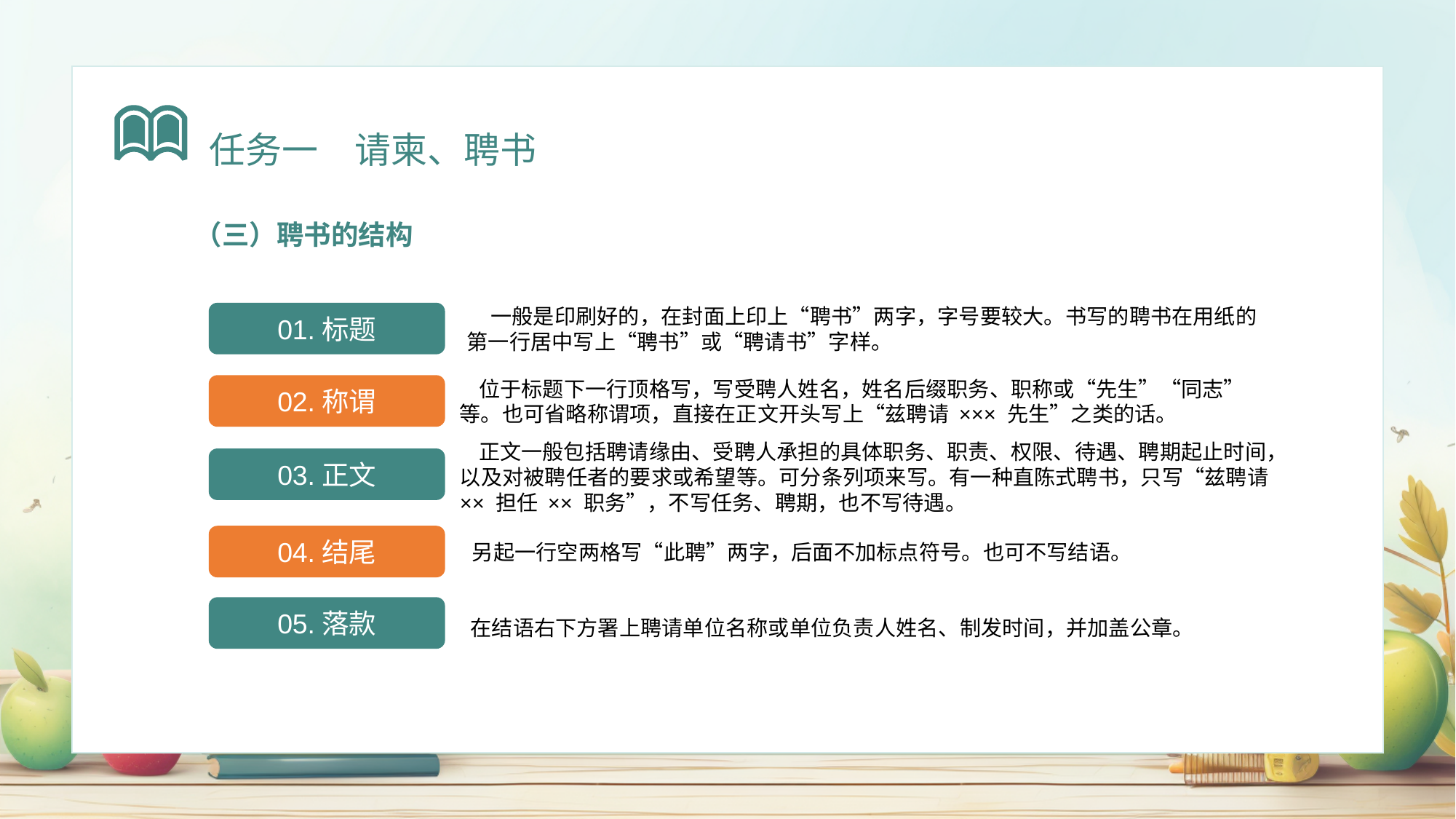

任务一　请柬、聘书

（三）聘书的结构
    一般是印刷好的，在封面上印上“聘书”两字，字号要较大。书写的聘书在用纸的第一行居中写上“聘书”或“聘请书”字样。
01.标题
02.称谓
   位于标题下一行顶格写，写受聘人姓名，姓名后缀职务、职称或“先生”“同志”等。也可省略称谓项，直接在正文开头写上“兹聘请 ××× 先生”之类的话。
   正文一般包括聘请缘由、受聘人承担的具体职务、职责、权限、待遇、聘期起止时间，以及对被聘任者的要求或希望等。可分条列项来写。有一种直陈式聘书，只写“兹聘请 ×× 担任 ×× 职务”，不写任务、聘期，也不写待遇。
03.正文
   另起一行空两格写“此聘”两字，后面不加标点符号。也可不写结语。
04.结尾
05.落款
  在结语右下方署上聘请单位名称或单位负责人姓名、制发时间，并加盖公章。